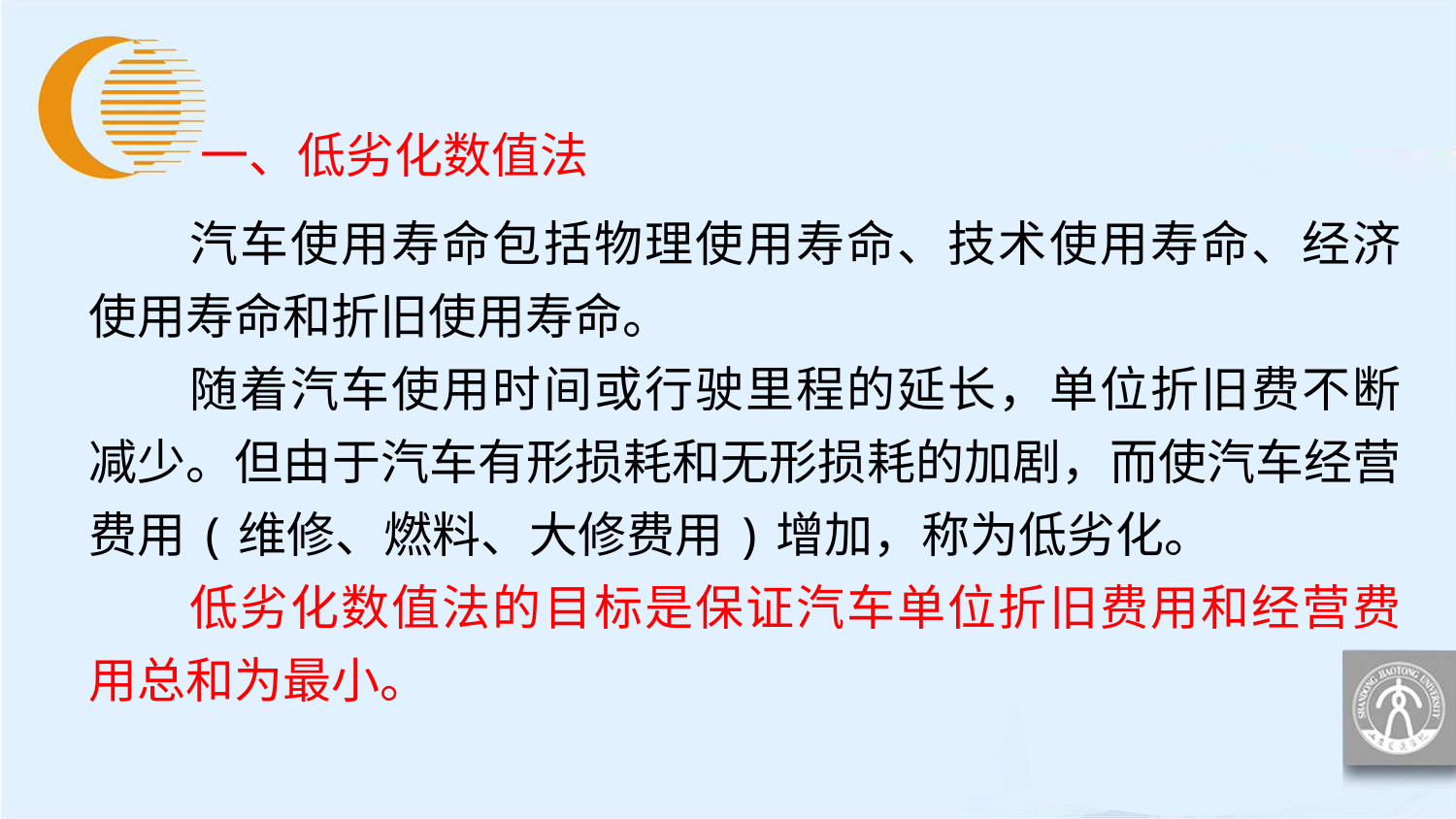

一、低劣化数值法
汽车使用寿命包括物理使用寿命、技术使用寿命、经济使用寿命和折旧使用寿命。
随着汽车使用时间或行驶里程的延长，单位折旧费不断减少。但由于汽车有形损耗和无形损耗的加剧，而使汽车经营费用(维修、燃料、大修费用)增加，称为低劣化。
低劣化数值法的目标是保证汽车单位折旧费用和经营费用总和为最小。